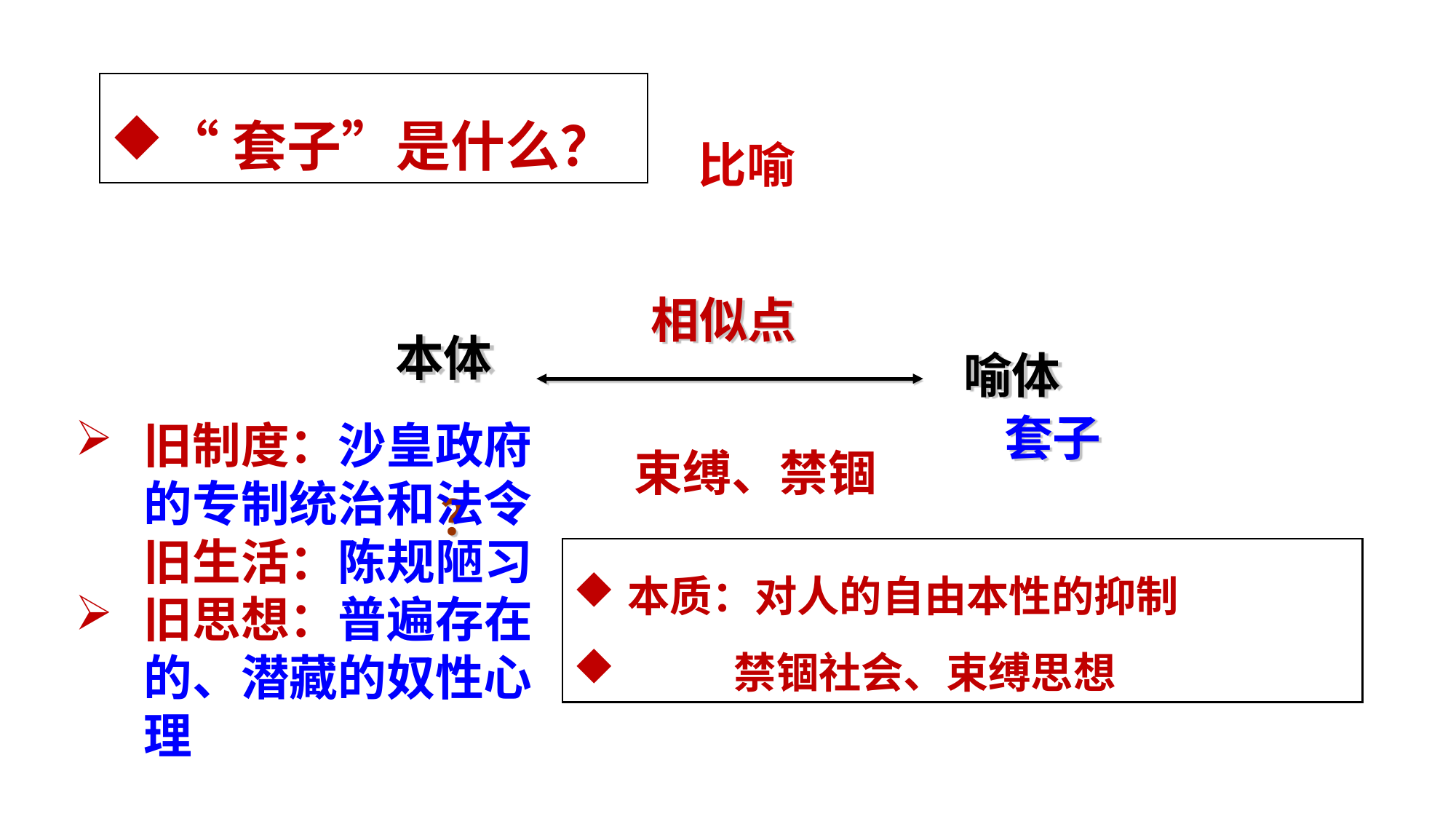

“套子”是什么？
比喻
相似点
本体
喻体
套子
旧制度：沙皇政府的专制统治和法令旧生活：陈规陋习
旧思想：普遍存在的、潜藏的奴性心理

束缚、禁锢

？
本质：对人的自由本性的抑制
          禁锢社会、束缚思想